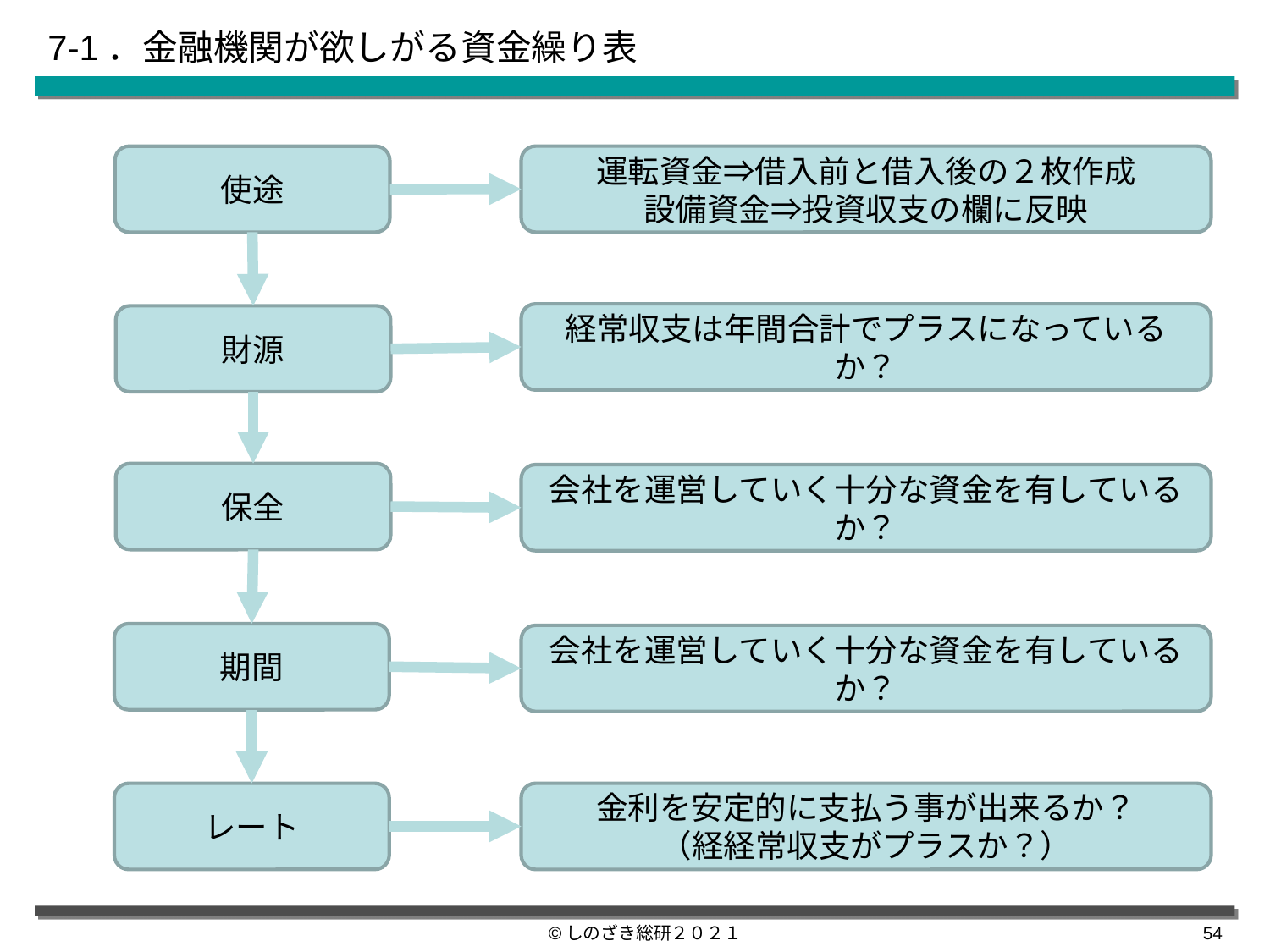

# 7-1．金融機関が欲しがる資金繰り表
運転資金⇒借入前と借入後の２枚作成
設備資金⇒投資収支の欄に反映
使途
経常収支は年間合計でプラスになっているか？
財源
保全
会社を運営していく十分な資金を有しているか？
期間
会社を運営していく十分な資金を有しているか？
レート
金利を安定的に支払う事が出来るか？
（経経常収支がプラスか？）
©しのざき総研２０２１
54